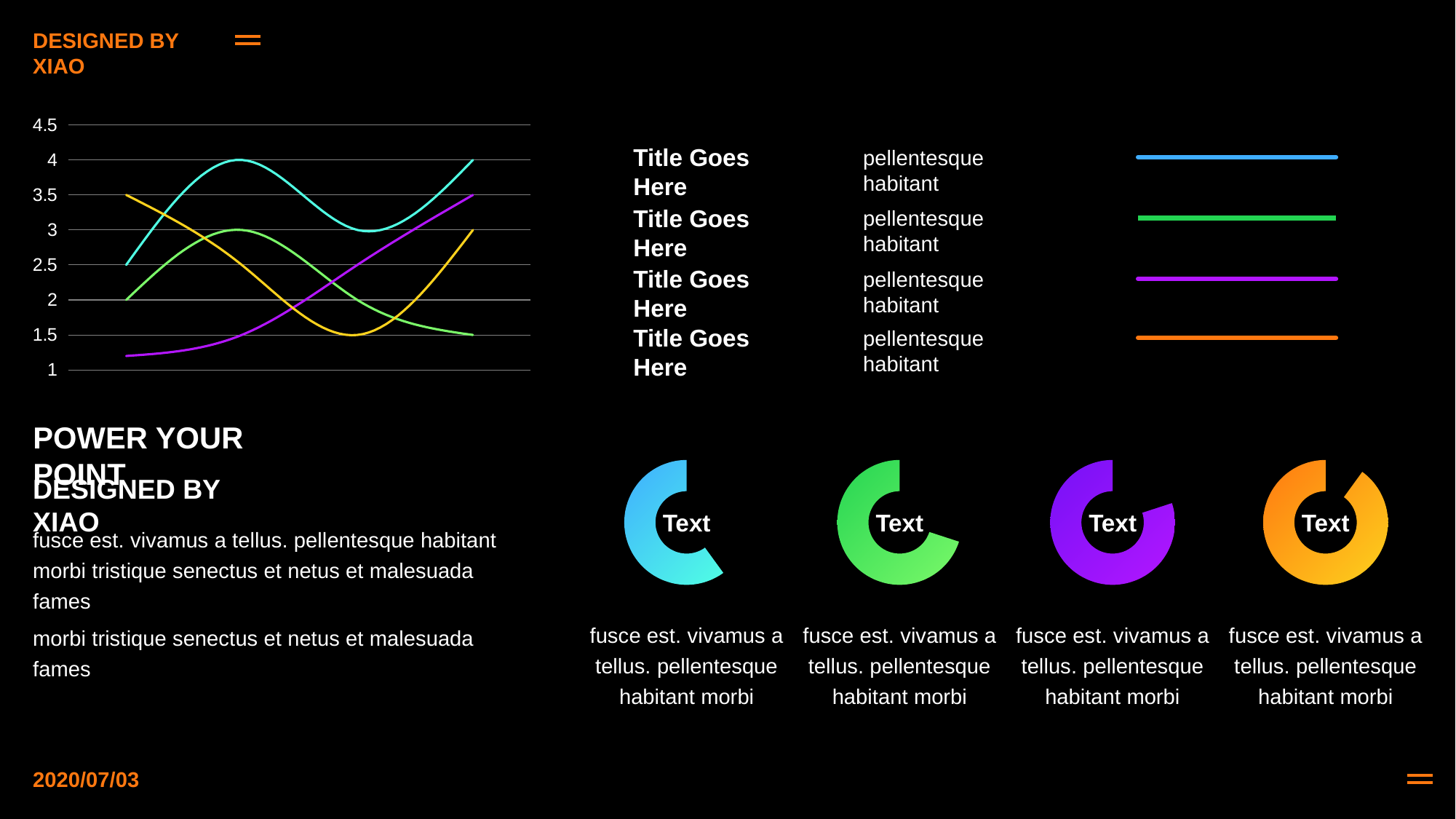

DESIGNED BY XIAO

### Chart

| Category | 系列 2 | 系列 3 | 系列 4 | 系列 5 |
|---|---|---|---|---|
| 类别 1 | 2.0 | 1.2 | 2.5 | 3.5 |
| 类别 2 | 3.0 | 1.5 | 4.0 | 2.5 |
| 类别 3 | 2.0 | 2.5 | 3.0 | 1.5 |
| 类别 4 | 1.5 | 3.5 | 4.0 | 3.0 |
Title Goes Here
pellentesque      habitant
Title Goes Here
pellentesque      habitant
Title Goes Here
pellentesque      habitant
Title Goes Here
pellentesque      habitant
POWER YOUR POINT

### Chart

| Category | 销售额 |
|---|---|
| 第一季度 | 4.0 |
| 第二季度 | 6.0 |

### Chart

| Category | 销售额 |
|---|---|
| 第一季度 | 3.0 |
| 第二季度 | 7.0 |

### Chart

| Category | 销售额 |
|---|---|
| 第一季度 | 2.0 |
| 第二季度 | 8.0 |

### Chart

| Category | 销售额 |
|---|---|
| 第一季度 | 1.0 |
| 第二季度 | 9.0 |
DESIGNED BY XIAO
Text
Text
Text
Text
fusce est. vivamus a tellus. pellentesque habitant morbi tristique senectus et netus et malesuada fames
fusce est. vivamus a tellus. pellentesque habitant morbi
fusce est. vivamus a tellus. pellentesque habitant morbi
fusce est. vivamus a tellus. pellentesque habitant morbi
fusce est. vivamus a tellus. pellentesque habitant morbi
morbi tristique senectus et netus et malesuada fames
2020/07/03